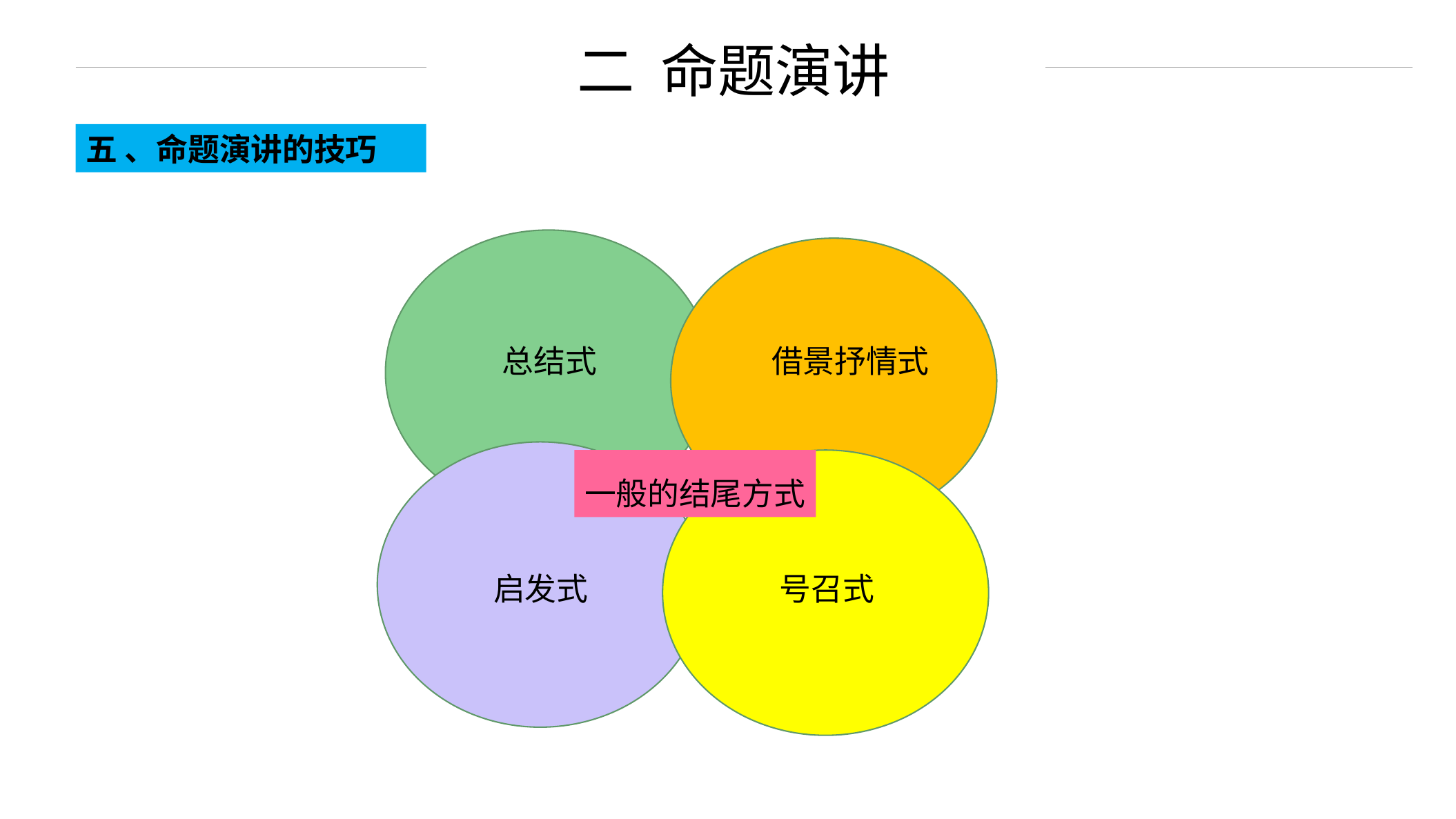

二  命题演讲
五 、命题演讲的技巧

总结式
借景抒情式

一般的结尾方式

启发式
号召式